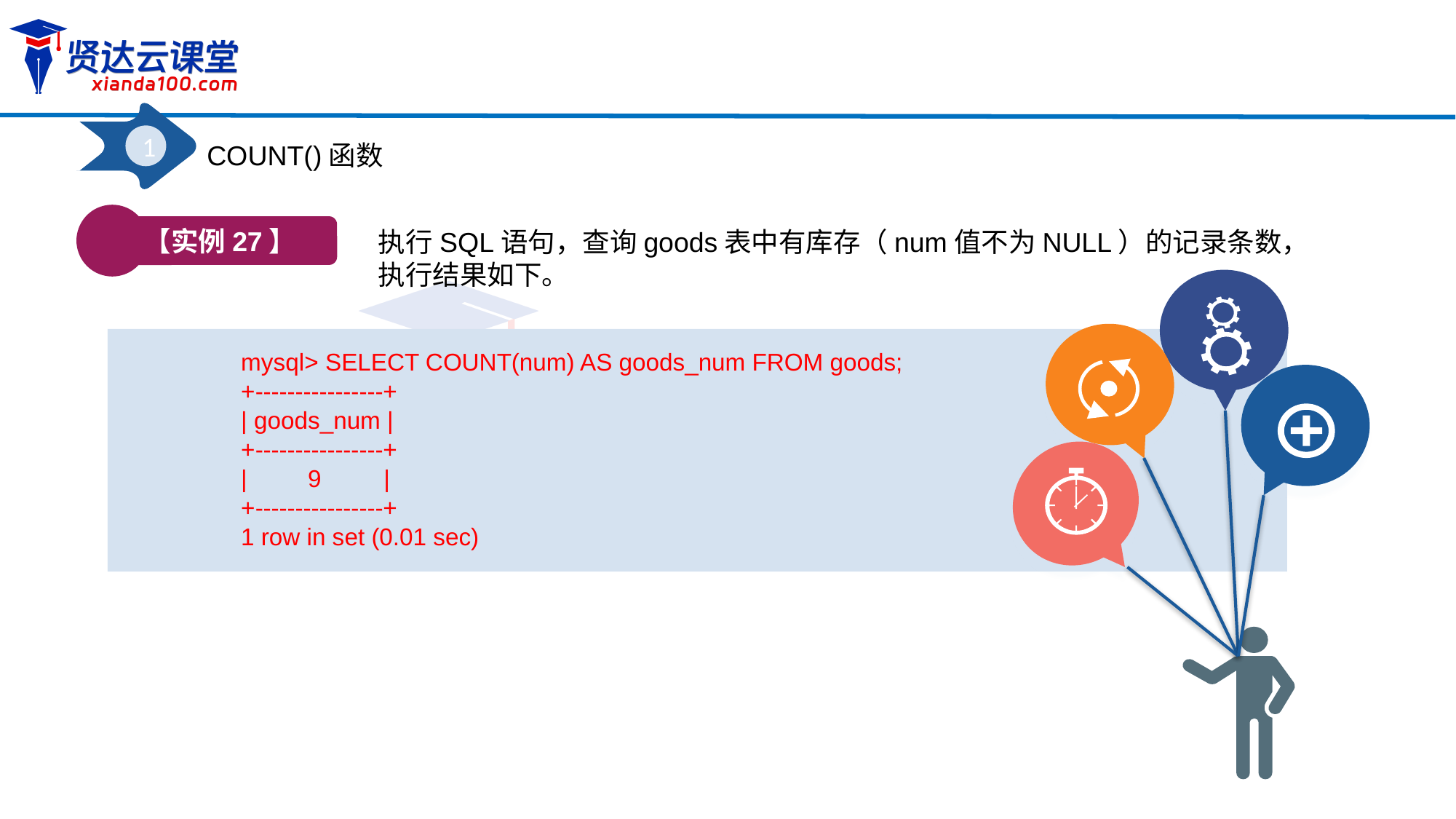

1
COUNT()函数

【实例27】
执行SQL语句，查询goods表中有库存（num值不为NULL）的记录条数，执行结果如下。

mysql> SELECT COUNT(num) AS goods_num FROM goods;
+----------------+
| goods_num |
+----------------+
|         9	     |
+----------------+
1 row in set (0.01 sec)